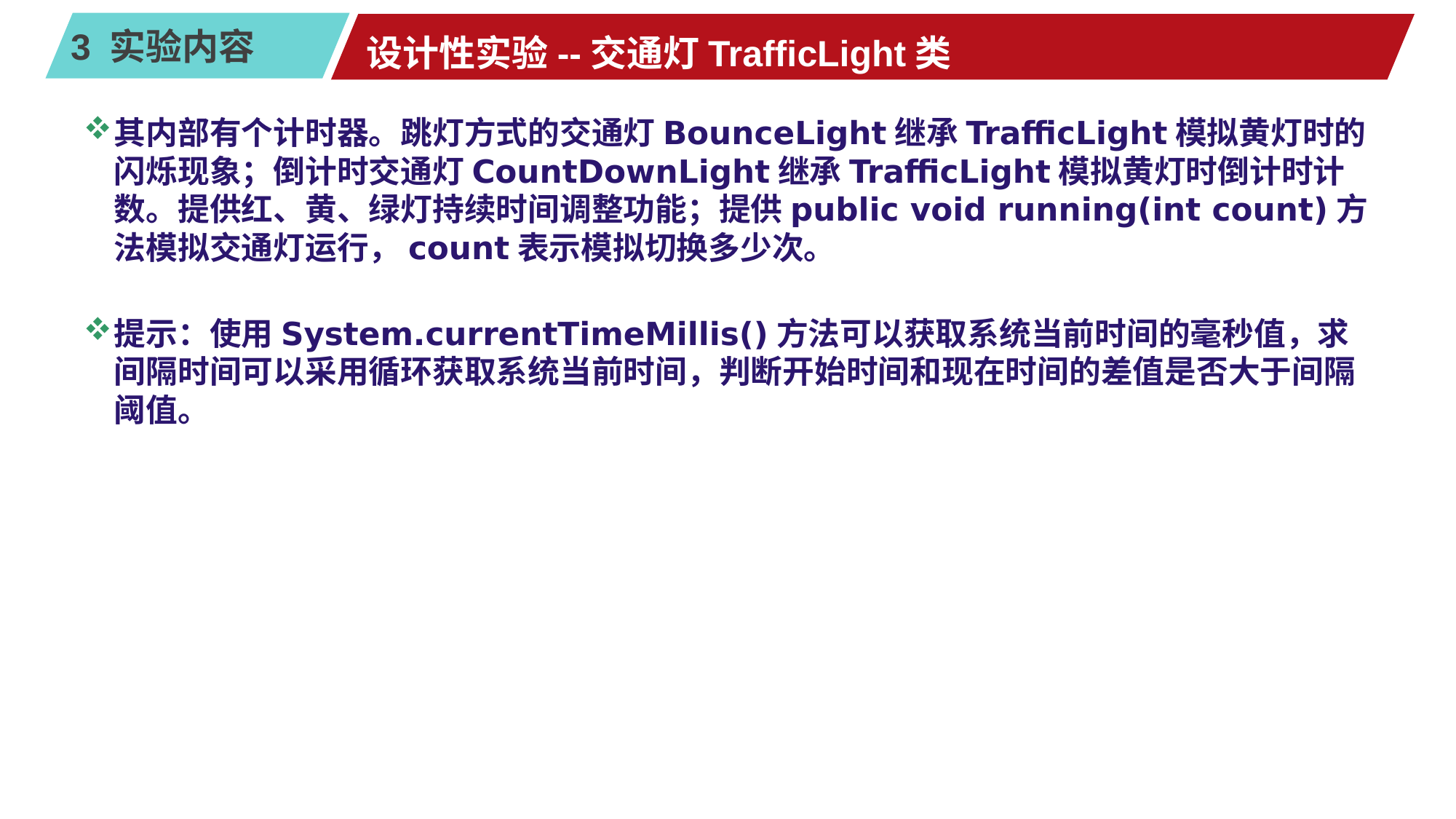

# 设计性实验--交通灯TrafficLight类
其内部有个计时器。跳灯方式的交通灯BounceLight继承TrafficLight模拟黄灯时的闪烁现象；倒计时交通灯CountDownLight继承TrafficLight模拟黄灯时倒计时计数。提供红、黄、绿灯持续时间调整功能；提供public void running(int count)方法模拟交通灯运行，count表示模拟切换多少次。

提示：使用System.currentTimeMillis()方法可以获取系统当前时间的毫秒值，求间隔时间可以采用循环获取系统当前时间，判断开始时间和现在时间的差值是否大于间隔阈值。